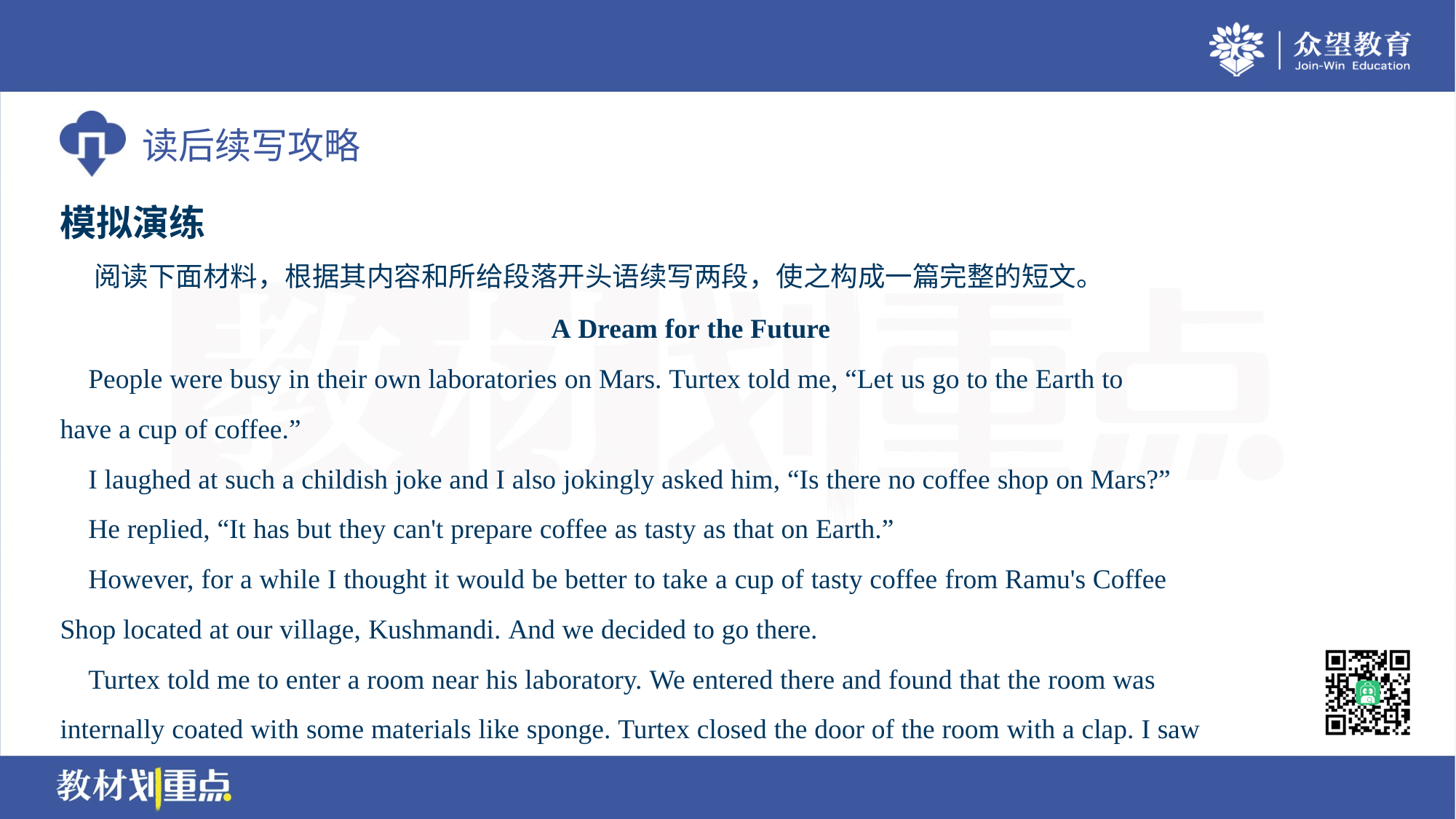

模拟演练
    阅读下面材料，根据其内容和所给段落开头语续写两段，使之构成一篇完整的短文。
A Dream for the Future
    People were busy in their own laboratories on Mars. Turtex told me, “Let us go to the Earth to
have a cup of coffee.”
    I laughed at such a childish joke and I also jokingly asked him, “Is there no coffee shop on Mars?”
    He replied, “It has but they can't prepare coffee as tasty as that on Earth.”
    However, for a while I thought it would be better to take a cup of tasty coffee from Ramu's Coffee
Shop located at our village, Kushmandi. And we decided to go there.
    Turtex told me to enter a room near his laboratory. We entered there and found that the room was
internally coated with some materials like sponge. Turtex closed the door of the room with a clap. I saw